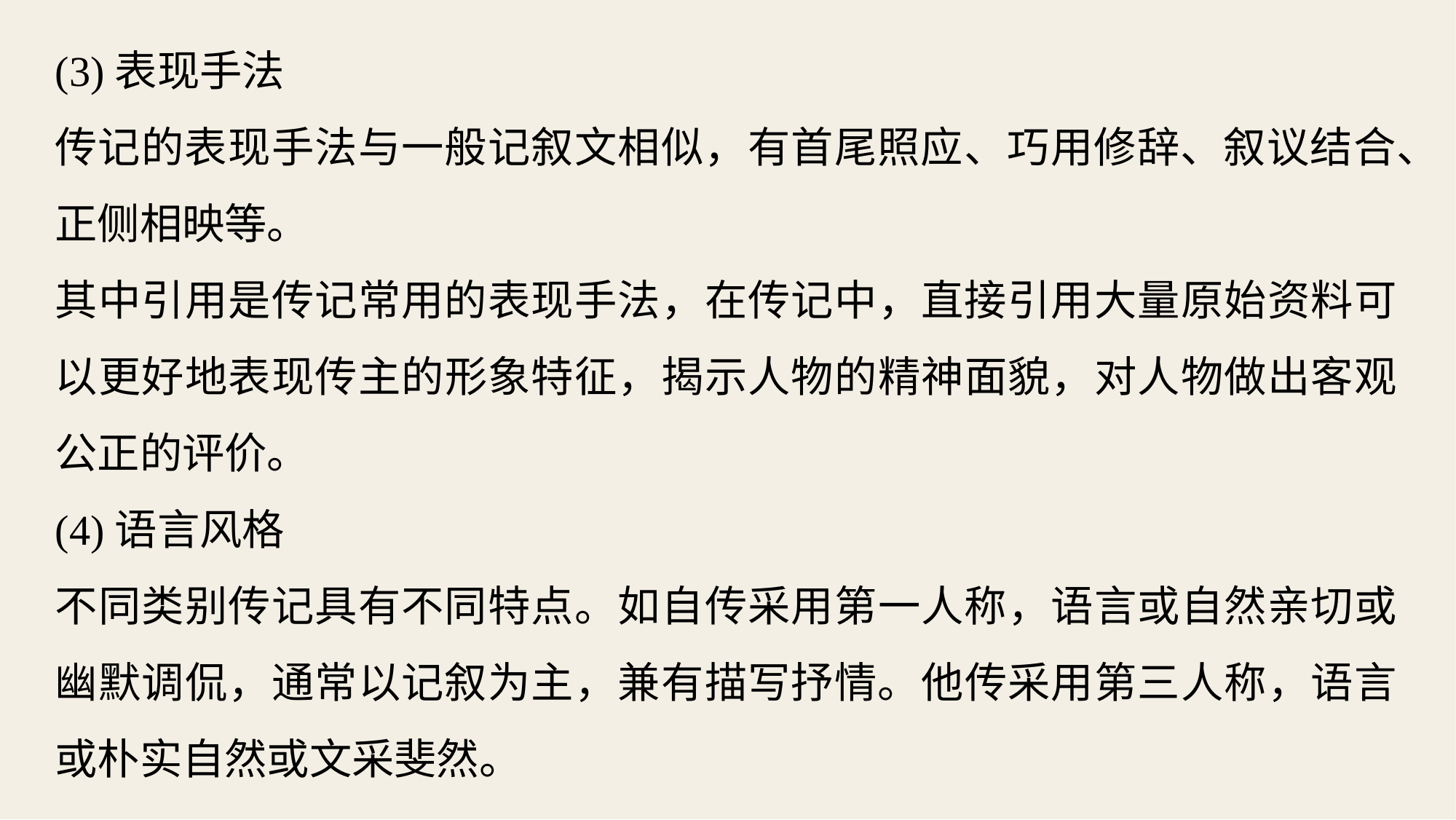

(3)表现手法
传记的表现手法与一般记叙文相似，有首尾照应、巧用修辞、叙议结合、正侧相映等。
其中引用是传记常用的表现手法，在传记中，直接引用大量原始资料可以更好地表现传主的形象特征，揭示人物的精神面貌，对人物做出客观公正的评价。
(4)语言风格
不同类别传记具有不同特点。如自传采用第一人称，语言或自然亲切或幽默调侃，通常以记叙为主，兼有描写抒情。他传采用第三人称，语言或朴实自然或文采斐然。